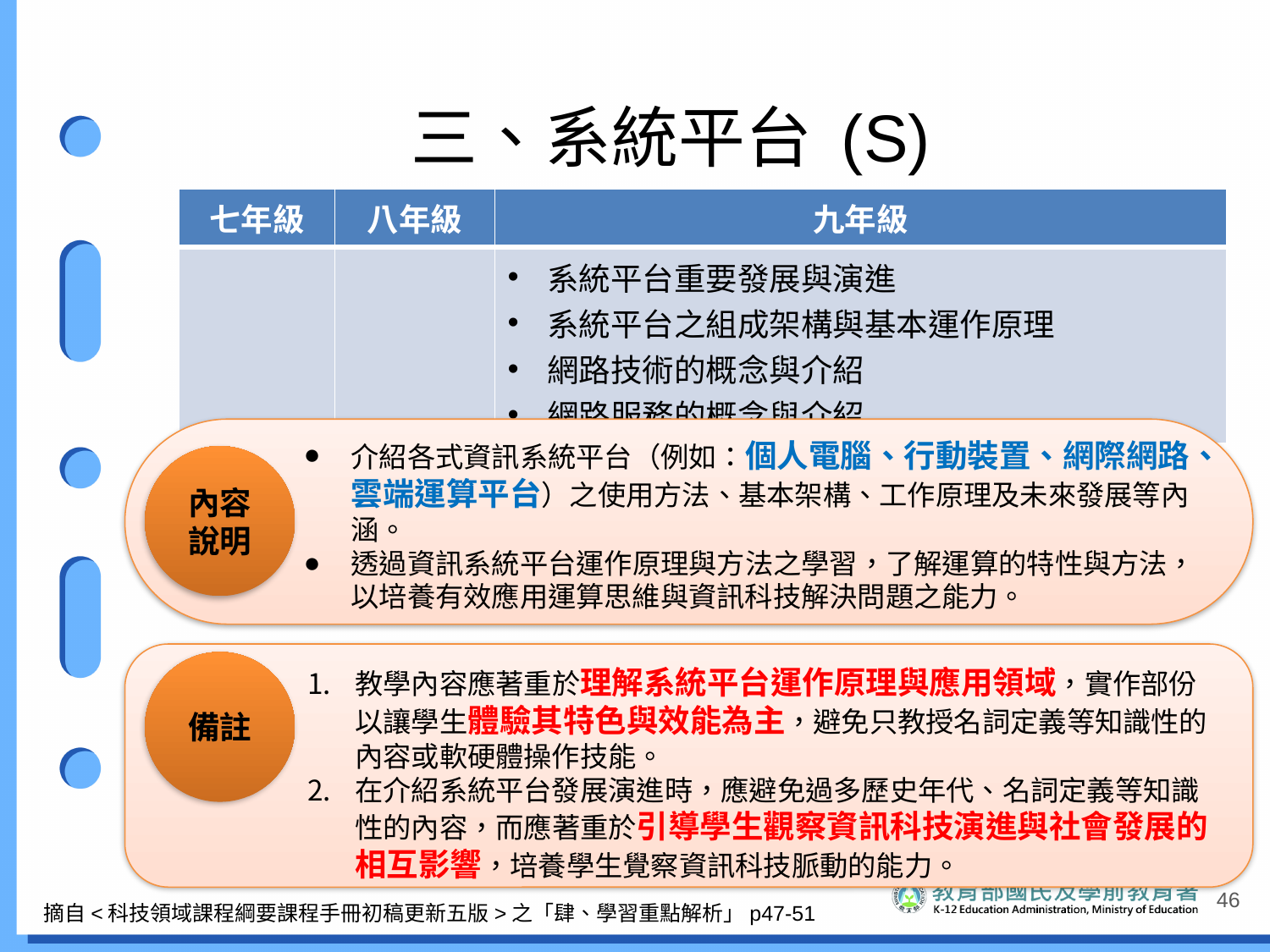

# 三、系統平台 (S)
| 七年級 | 八年級 | 九年級 |
| --- | --- | --- |
|  |  | 系統平台重要發展與演進 系統平台之組成架構與基本運作原理 網路技術的概念與介紹 網路服務的概念與介紹 |

內容說明
介紹各式資訊系統平台（例如：個人電腦、行動裝置、網際網路、雲端運算平台）之使用方法、基本架構、工作原理及未來發展等內涵。
透過資訊系統平台運作原理與方法之學習，了解運算的特性與方法，以培養有效應用運算思維與資訊科技解決問題之能力。

備註
教學內容應著重於理解系統平台運作原理與應用領域，實作部份以讓學生體驗其特色與效能為主，避免只教授名詞定義等知識性的內容或軟硬體操作技能。
在介紹系統平台發展演進時，應避免過多歷史年代、名詞定義等知識性的內容，而應著重於引導學生觀察資訊科技演進與社會發展的相互影響，培養學生覺察資訊科技脈動的能力。
46
摘自<科技領域課程綱要課程手冊初稿更新五版>之「肆、學習重點解析」p47-51